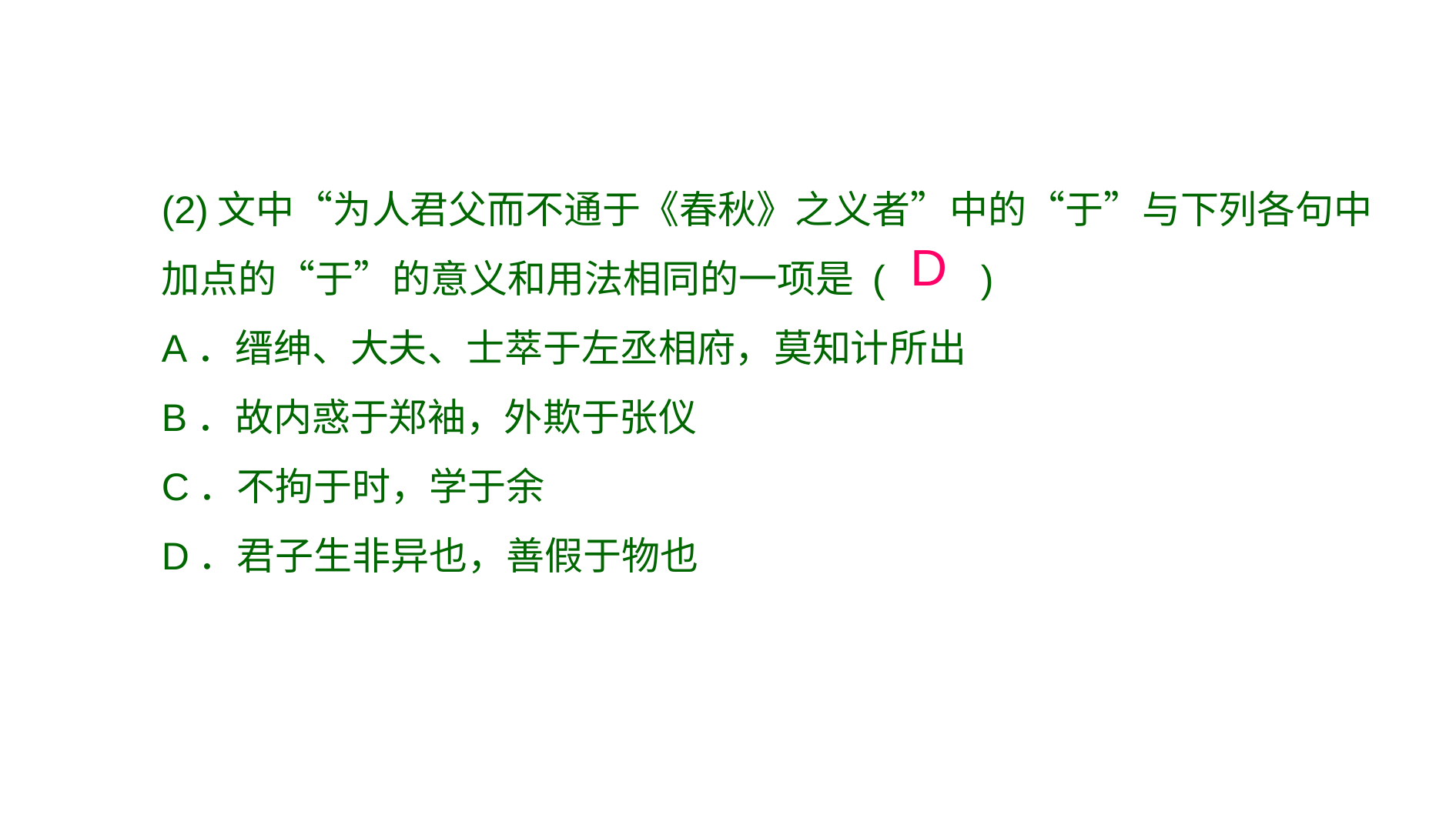

(2)文中“为人君父而不通于《春秋》之义者”中的“于”与下列各句中加点的“于”的意义和用法相同的一项是 (　　)
A．缙绅、大夫、士萃于左丞相府，莫知计所出
B．故内惑于郑袖，外欺于张仪
C．不拘于时，学于余
D．君子生非异也，善假于物也
D